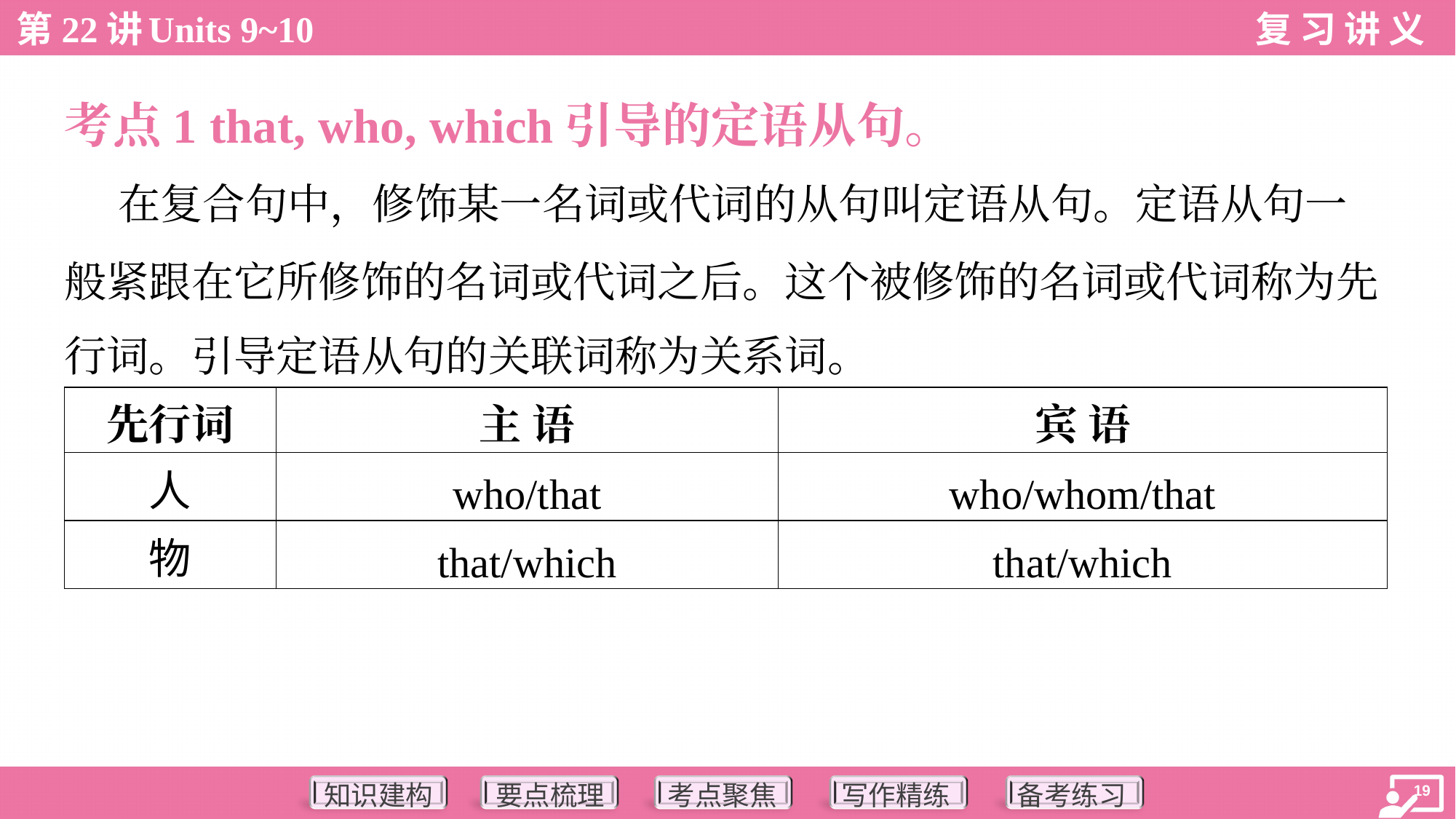

考点1 that, who, which引导的定语从句。
    在复合句中，修饰某一名词或代词的从句叫定语从句。定语从句一
般紧跟在它所修饰的名词或代词之后。这个被修饰的名词或代词称为先
行词。引导定语从句的关联词称为关系词。
| 先行词 | 主 语 | 宾 语 |
| --- | --- | --- |
| 人 | who/that | who/whom/that |
| 物 | that/which | that/which |